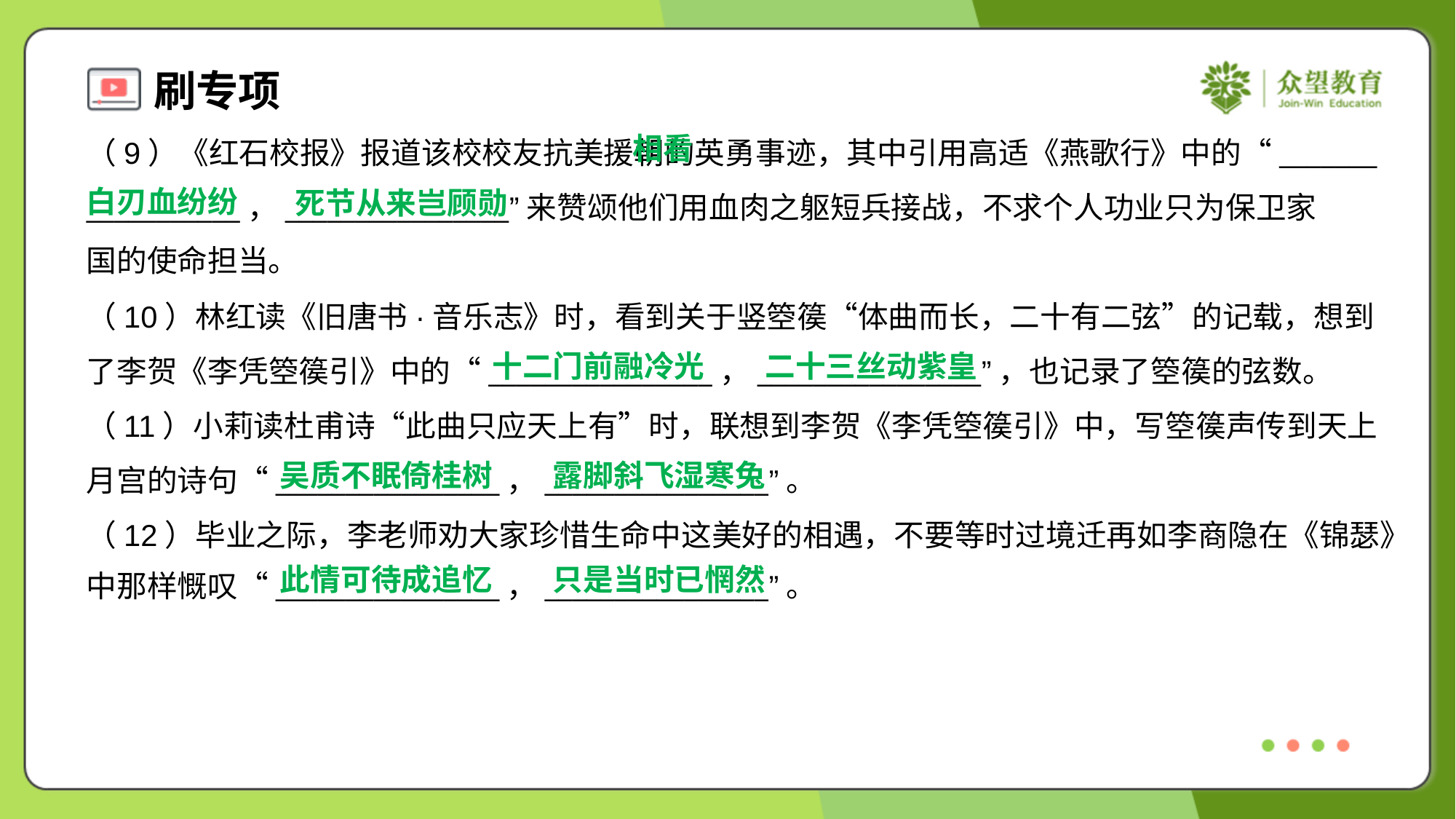

相看
白刃血纷纷
（9）《红石校报》报道该校校友抗美援朝的英勇事迹，其中引用高适《燕歌行》中的“_______
___________，________________”来赞颂他们用血肉之躯短兵接战，不求个人功业只为保卫家
国的使命担当。
死节从来岂顾勋
（10）林红读《旧唐书·音乐志》时，看到关于竖箜篌“体曲而长，二十有二弦”的记载，想到
了李贺《李凭箜篌引》中的“________________，________________”，也记录了箜篌的弦数。
（11）小莉读杜甫诗“此曲只应天上有”时，联想到李贺《李凭箜篌引》中，写箜篌声传到天上
月宫的诗句“________________，________________”。
（12）毕业之际，李老师劝大家珍惜生命中这美好的相遇，不要等时过境迁再如李商隐在《锦瑟》
中那样慨叹“________________，________________”。
十二门前融冷光
二十三丝动紫皇
吴质不眠倚桂树
露脚斜飞湿寒兔
此情可待成追忆
只是当时已惘然